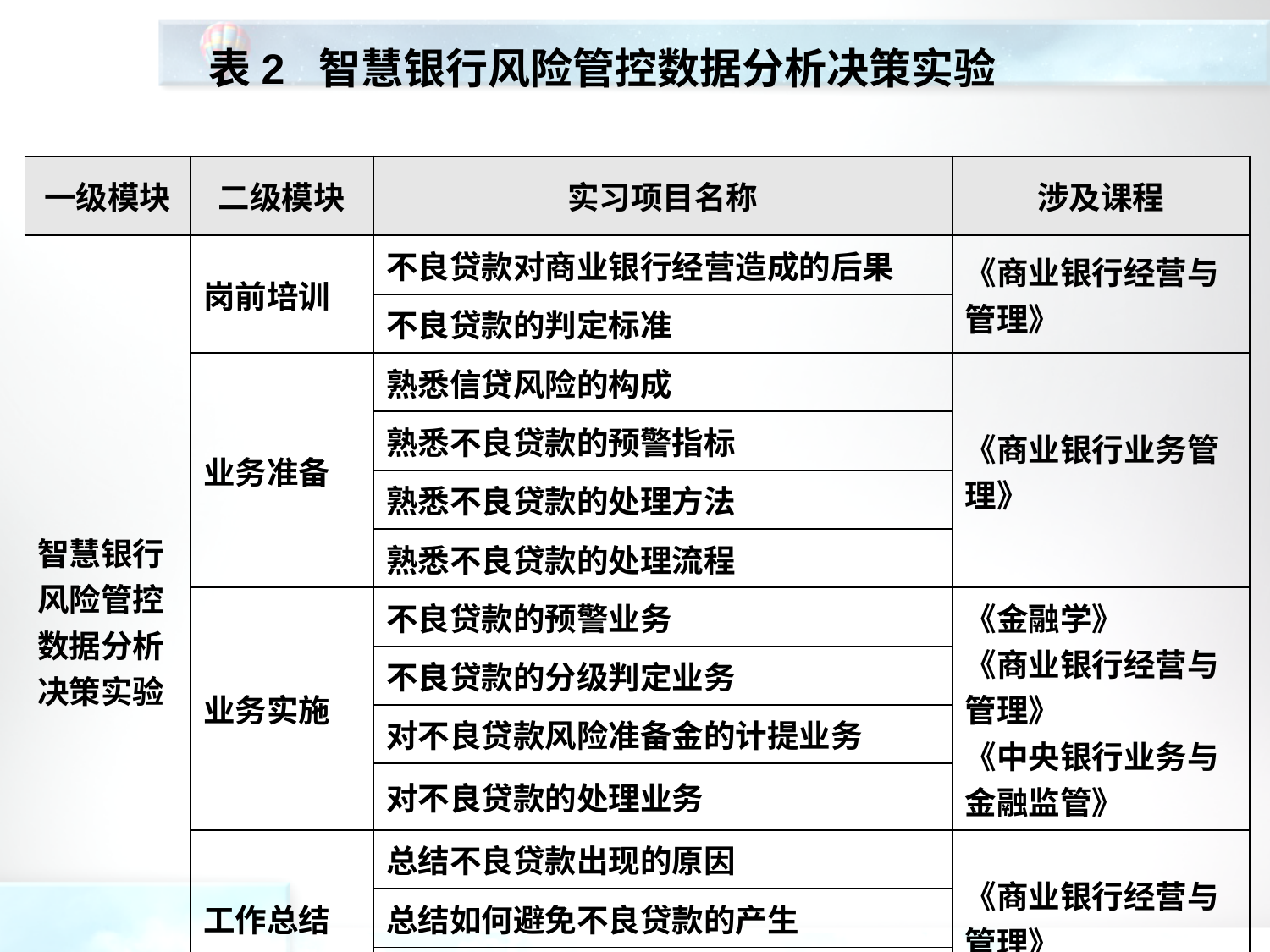

表2  智慧银行风险管控数据分析决策实验
| 一级模块 | 二级模块 | 实习项目名称 | 涉及课程 |
| --- | --- | --- | --- |
| 智慧银行风险管控数据分析决策实验 | 岗前培训 | 不良贷款对商业银行经营造成的后果 | 《商业银行经营与管理》 |
|  |  | 不良贷款的判定标准 |  |
|  | 业务准备 | 熟悉信贷风险的构成 | 《商业银行业务管理》 |
|  |  | 熟悉不良贷款的预警指标 |  |
|  |  | 熟悉不良贷款的处理方法 |  |
|  |  | 熟悉不良贷款的处理流程 |  |
|  | 业务实施 | 不良贷款的预警业务 | 《金融学》 《商业银行经营与管理》 《中央银行业务与金融监管》 |
|  |  | 不良贷款的分级判定业务 |  |
|  |  | 对不良贷款风险准备金的计提业务 |  |
|  |  | 对不良贷款的处理业务 |  |
|  | 工作总结 | 总结不良贷款出现的原因 | 《商业银行经营与管理》 |
|  |  | 总结如何避免不良贷款的产生 |  |
|  |  | 分析处理不良贷款时容易出现的问题 |  |